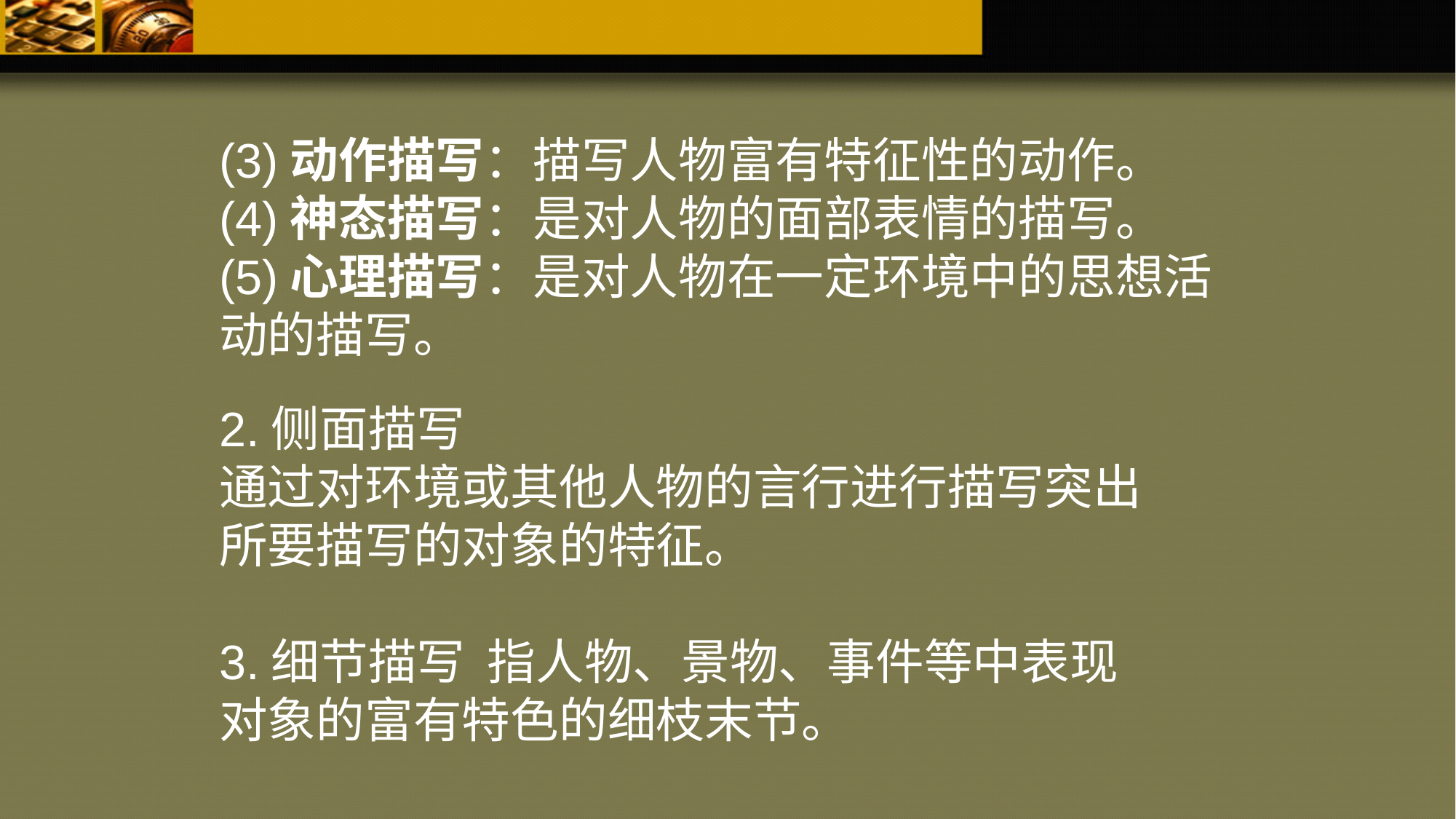

(3)动作描写：描写人物富有特征性的动作。
(4)神态描写：是对人物的面部表情的描写。
(5)心理描写：是对人物在一定环境中的思想活动的描写。

2.侧面描写
通过对环境或其他人物的言行进行描写突出所要描写的对象的特征。

3.细节描写  指人物、景物、事件等中表现对象的富有特色的细枝末节。